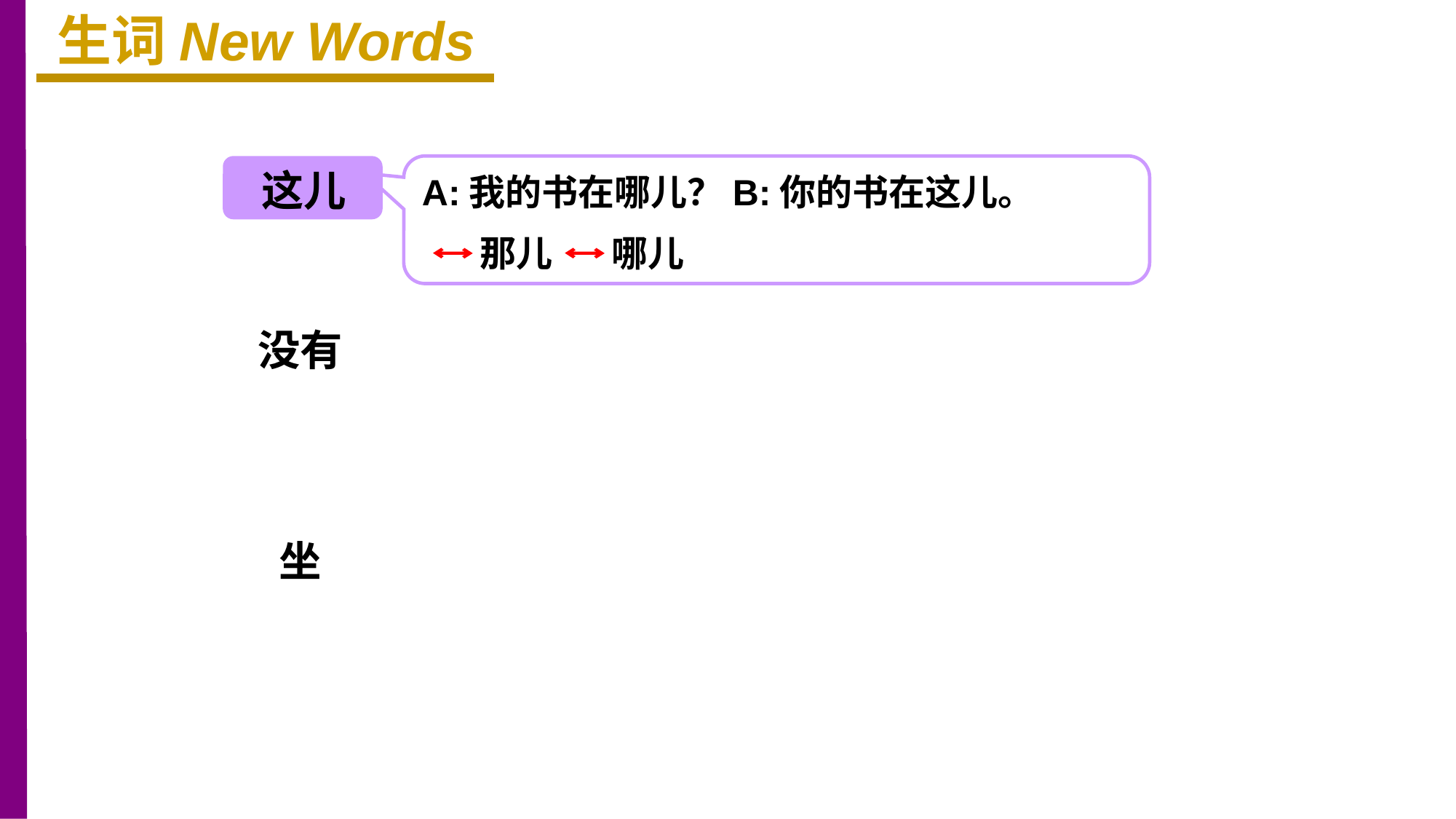

生词New Words

这儿
A:我的书在哪儿？B:你的书在这儿。
那儿
哪儿
没有
坐